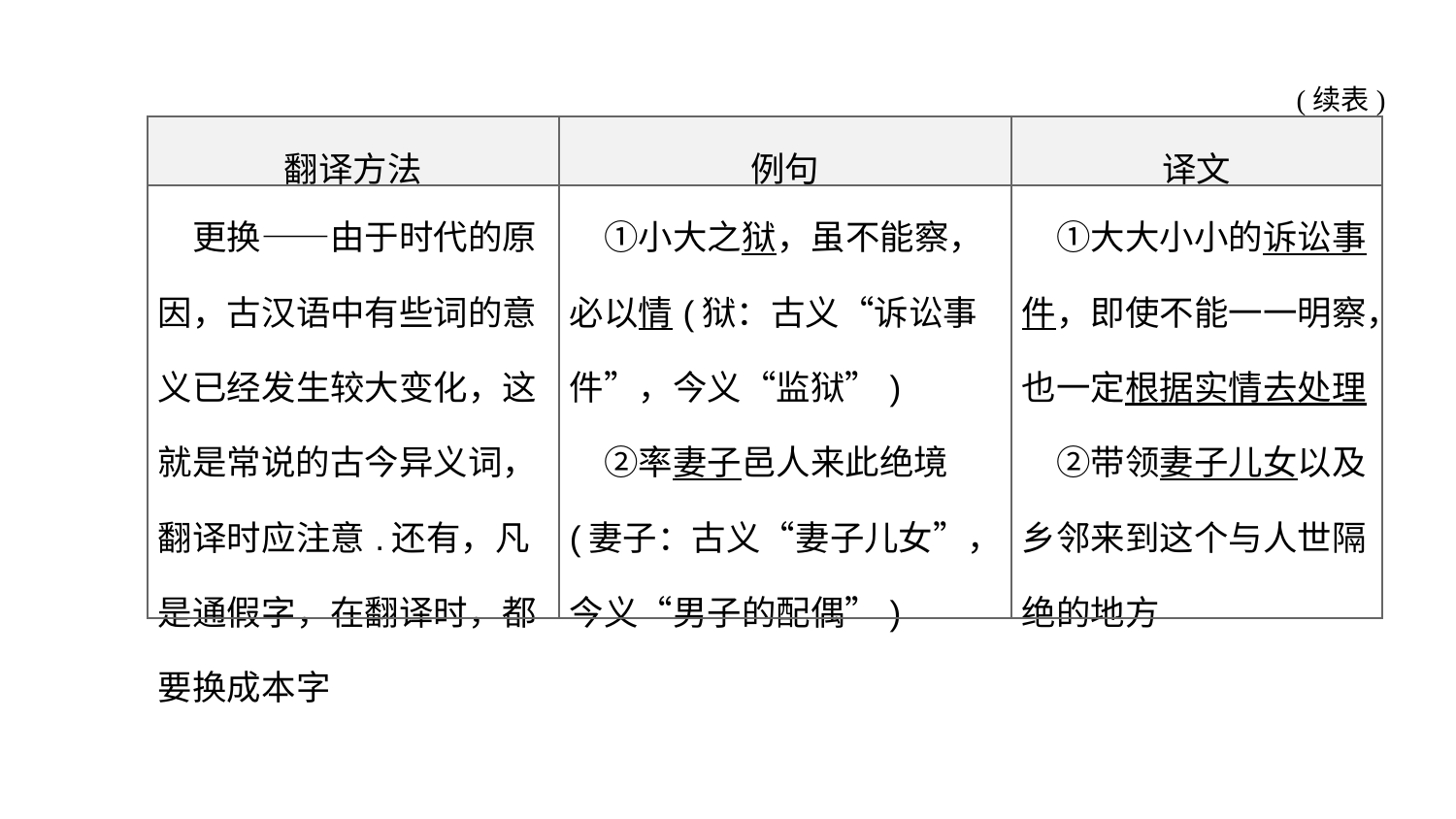

(续表)
| 翻译方法 | 例句 | 译文 |
| --- | --- | --- |
| 更换——由于时代的原因，古汉语中有些词的意义已经发生较大变化，这就是常说的古今异义词，翻译时应注意.还有，凡是通假字，在翻译时，都要换成本字 | ①小大之狱，虽不能察，必以情(狱：古义“诉讼事件”，今义“监狱”) 　②率妻子邑人来此绝境(妻子：古义“妻子儿女”，今义“男子的配偶”) | ①大大小小的诉讼事件，即使不能一一明察，也一定根据实情去处理 　②带领妻子儿女以及乡邻来到这个与人世隔绝的地方 |